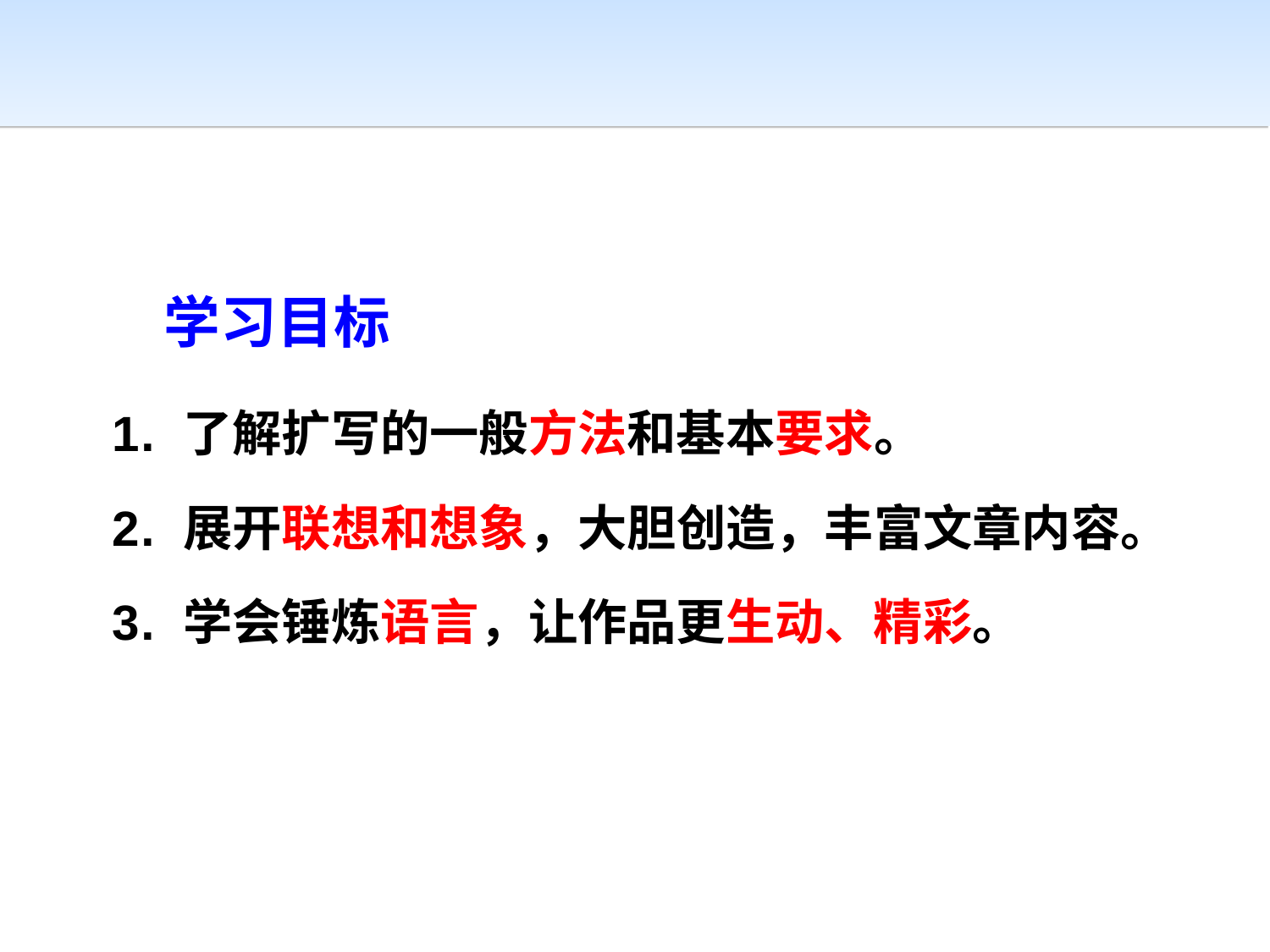

学习目标
了解扩写的一般方法和基本要求。
展开联想和想象，大胆创造，丰富文章内容。
学会锤炼语言，让作品更生动、精彩。